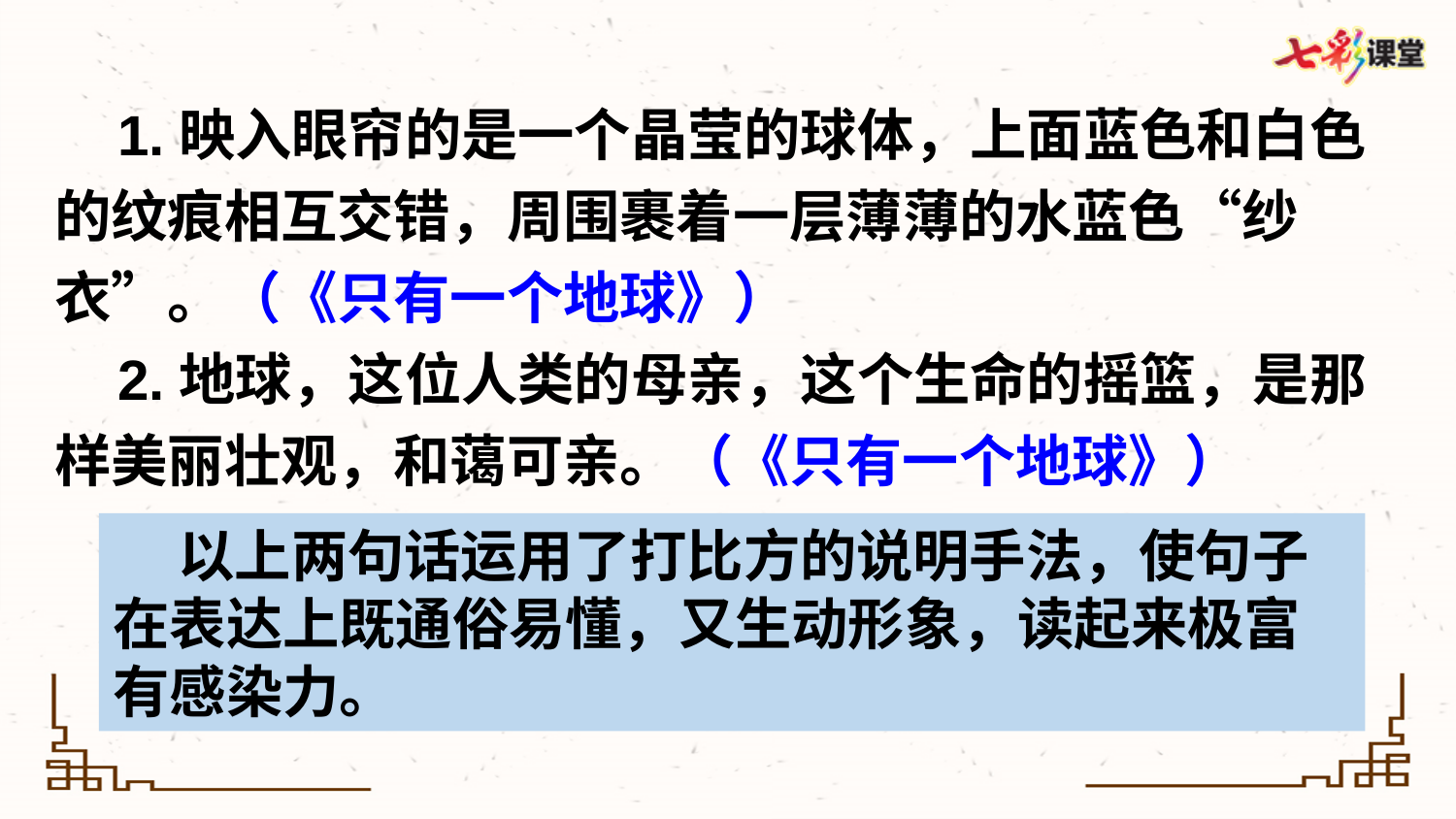

1.映入眼帘的是一个晶莹的球体，上面蓝色和白色的纹痕相互交错，周围裹着一层薄薄的水蓝色“纱衣”。（《只有一个地球》）
    2.地球，这位人类的母亲，这个生命的摇篮，是那样美丽壮观，和蔼可亲。（《只有一个地球》）
    以上两句话运用了打比方的说明手法，使句子在表达上既通俗易懂，又生动形象，读起来极富有感染力。